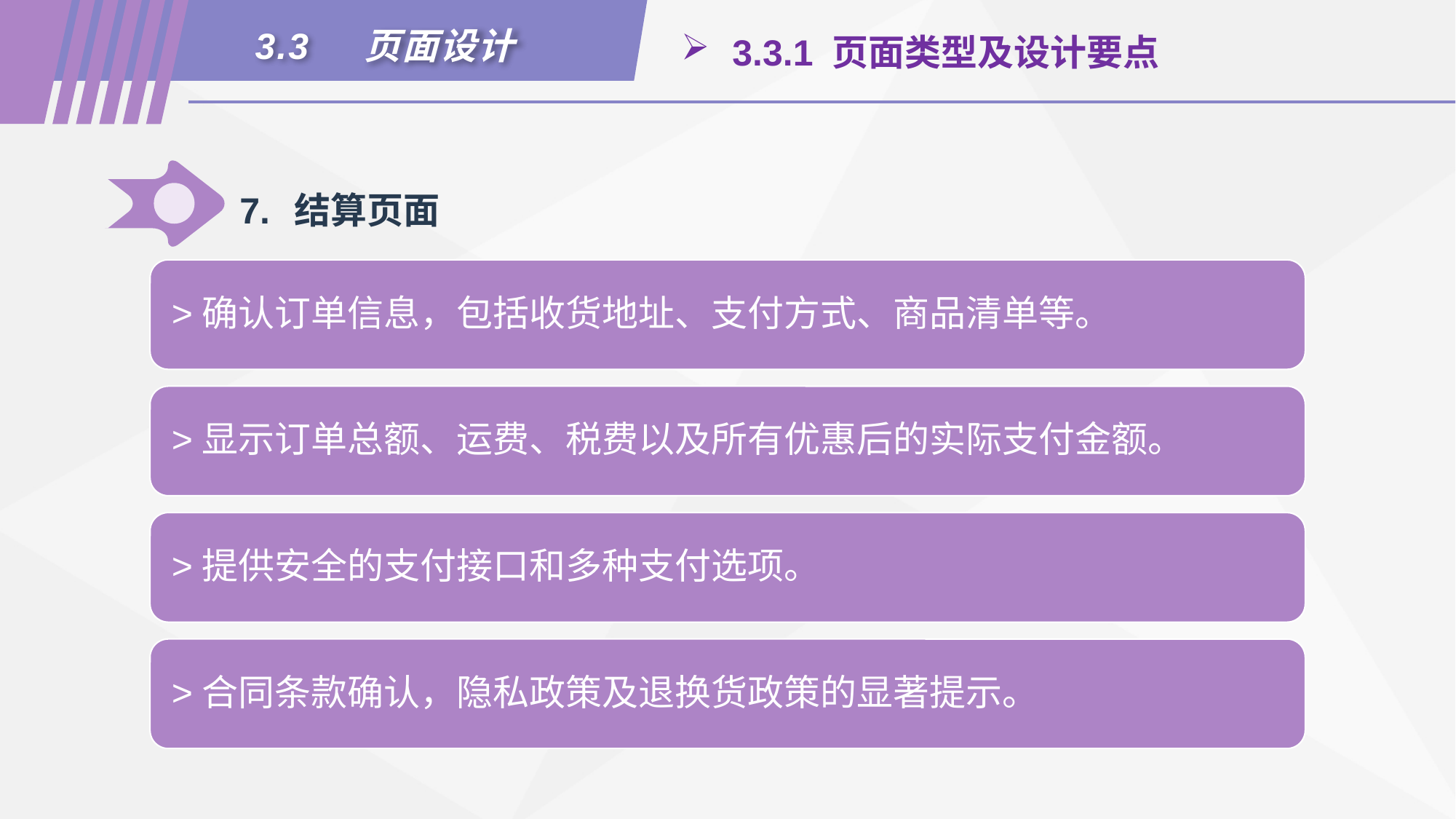

3.3	页面设计
 3.3.1 页面类型及设计要点

7.	结算页面
>确认订单信息，包括收货地址、支付方式、商品清单等。
>显示订单总额、运费、税费以及所有优惠后的实际支付金额。
>提供安全的支付接口和多种支付选项。
>合同条款确认，隐私政策及退换货政策的显著提示。